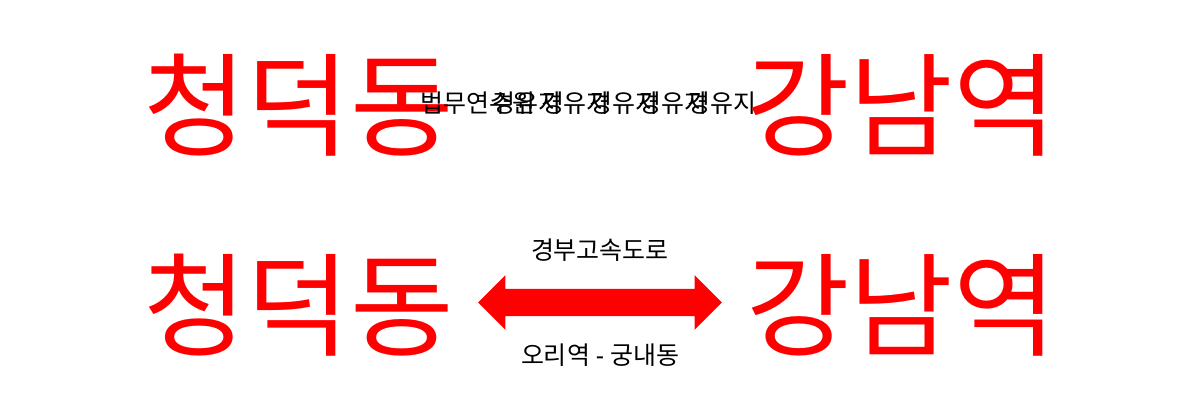

강남역
청덕동
법무연수원
경유지
경유지
경유지
경유지
경유지

청덕동
강남역
경부고속도로
오리역-궁내동